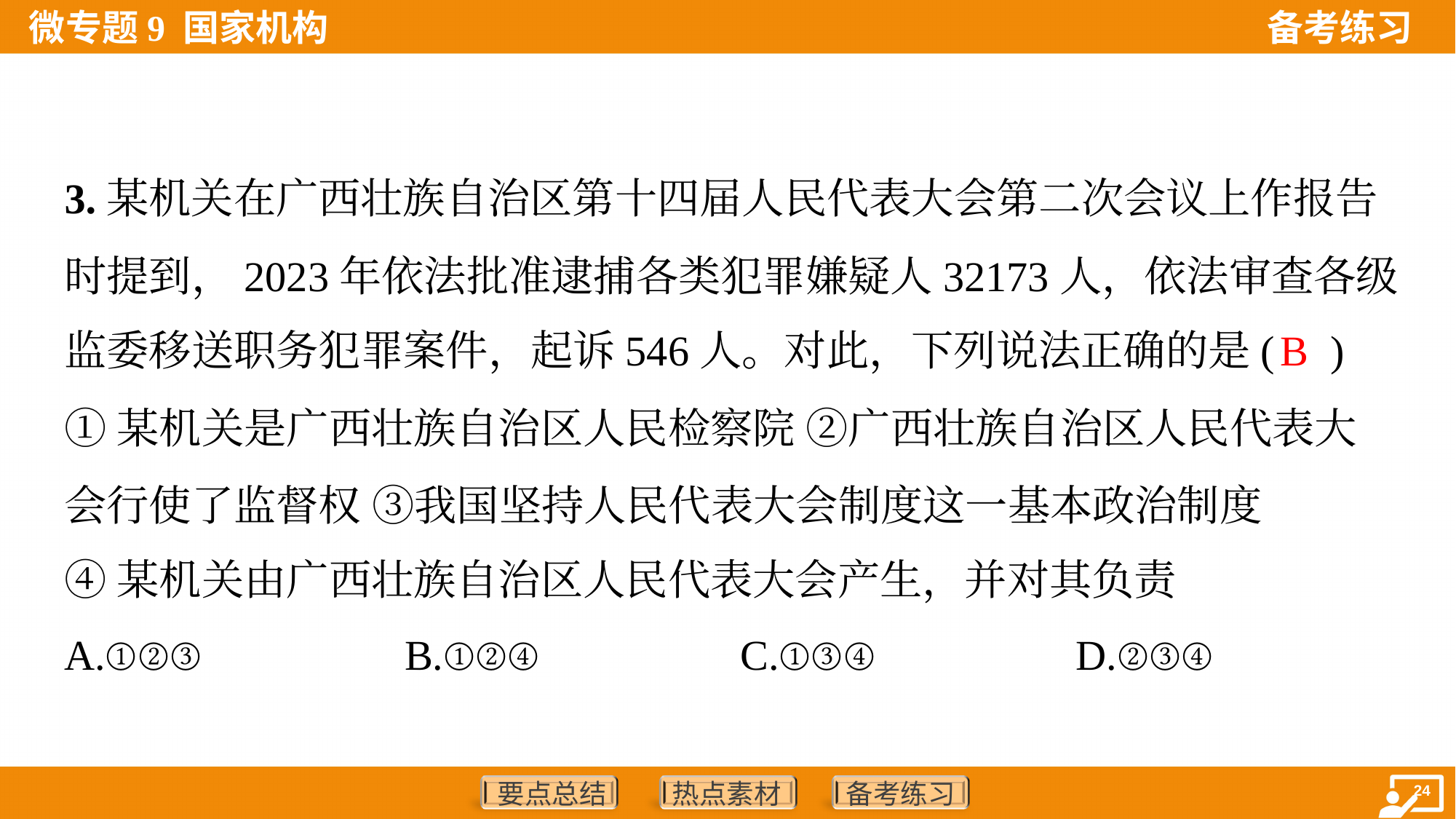

3.某机关在广西壮族自治区第十四届人民代表大会第二次会议上作报告
时提到，2023年依法批准逮捕各类犯罪嫌疑人32173人，依法审查各级
监委移送职务犯罪案件，起诉546人。对此，下列说法正确的是(     )
B
①某机关是广西壮族自治区人民检察院 ②广西壮族自治区人民代表大
会行使了监督权 ③我国坚持人民代表大会制度这一基本政治制度
④某机关由广西壮族自治区人民代表大会产生，并对其负责
A.①②③	B.①②④	C.①③④	D.②③④